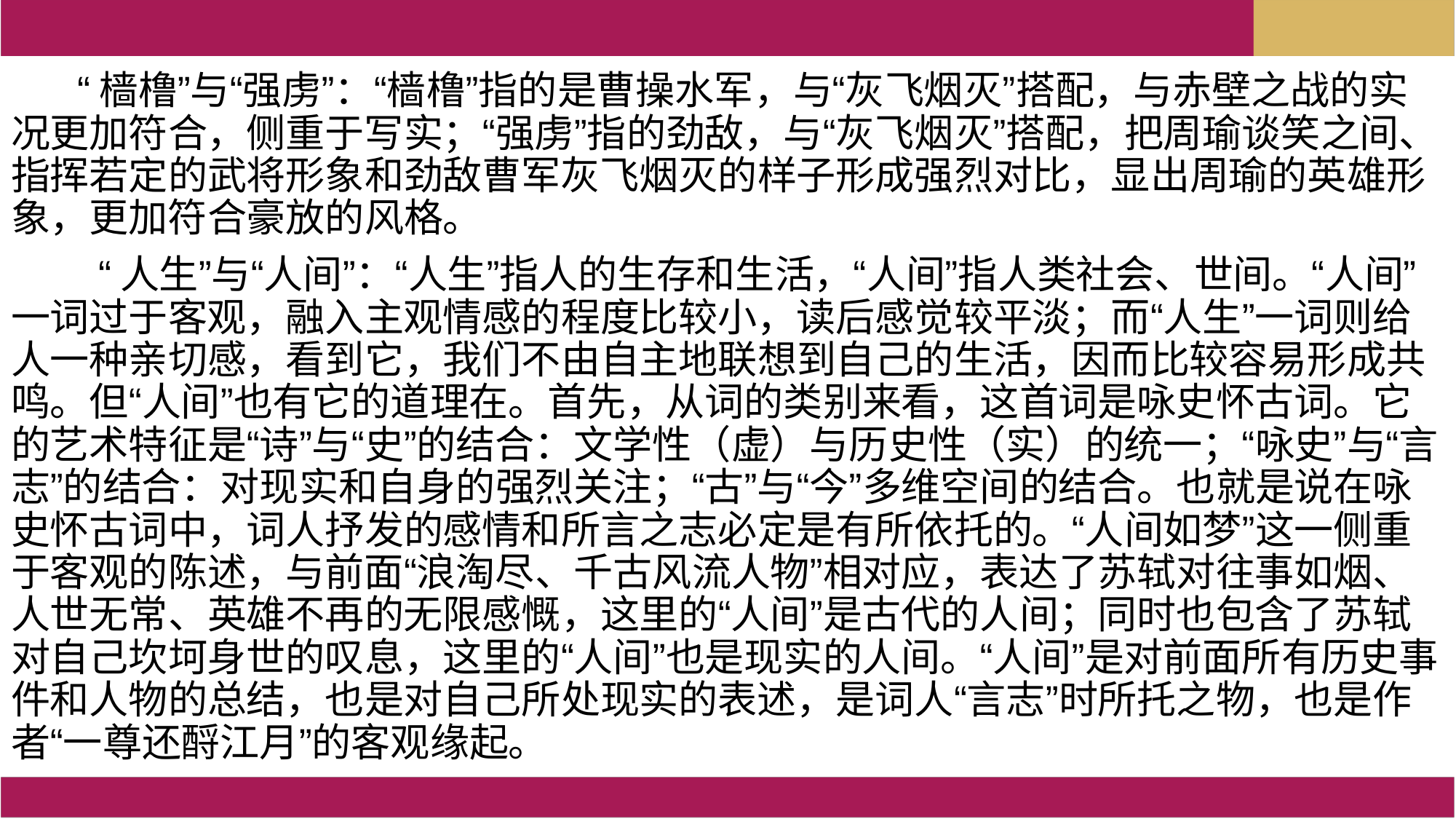

“樯橹”与“强虏”：“樯橹”指的是曹操水军，与“灰飞烟灭”搭配，与赤壁之战的实况更加符合，侧重于写实；“强虏”指的劲敌，与“灰飞烟灭”搭配，把周瑜谈笑之间、指挥若定的武将形象和劲敌曹军灰飞烟灭的样子形成强烈对比，显出周瑜的英雄形象，更加符合豪放的风格。
        “人生”与“人间”：“人生”指人的生存和生活，“人间”指人类社会、世间。“人间”一词过于客观，融入主观情感的程度比较小，读后感觉较平淡；而“人生”一词则给人一种亲切感，看到它，我们不由自主地联想到自己的生活，因而比较容易形成共鸣。但“人间”也有它的道理在。首先，从词的类别来看，这首词是咏史怀古词。它的艺术特征是“诗”与“史”的结合：文学性（虚）与历史性（实）的统一；“咏史”与“言志”的结合：对现实和自身的强烈关注；“古”与“今”多维空间的结合。也就是说在咏史怀古词中，词人抒发的感情和所言之志必定是有所依托的。“人间如梦”这一侧重于客观的陈述，与前面“浪淘尽、千古风流人物”相对应，表达了苏轼对往事如烟、人世无常、英雄不再的无限感慨，这里的“人间”是古代的人间；同时也包含了苏轼对自己坎坷身世的叹息，这里的“人间”也是现实的人间。“人间”是对前面所有历史事件和人物的总结，也是对自己所处现实的表述，是词人“言志”时所托之物，也是作者“一尊还酹江月”的客观缘起。